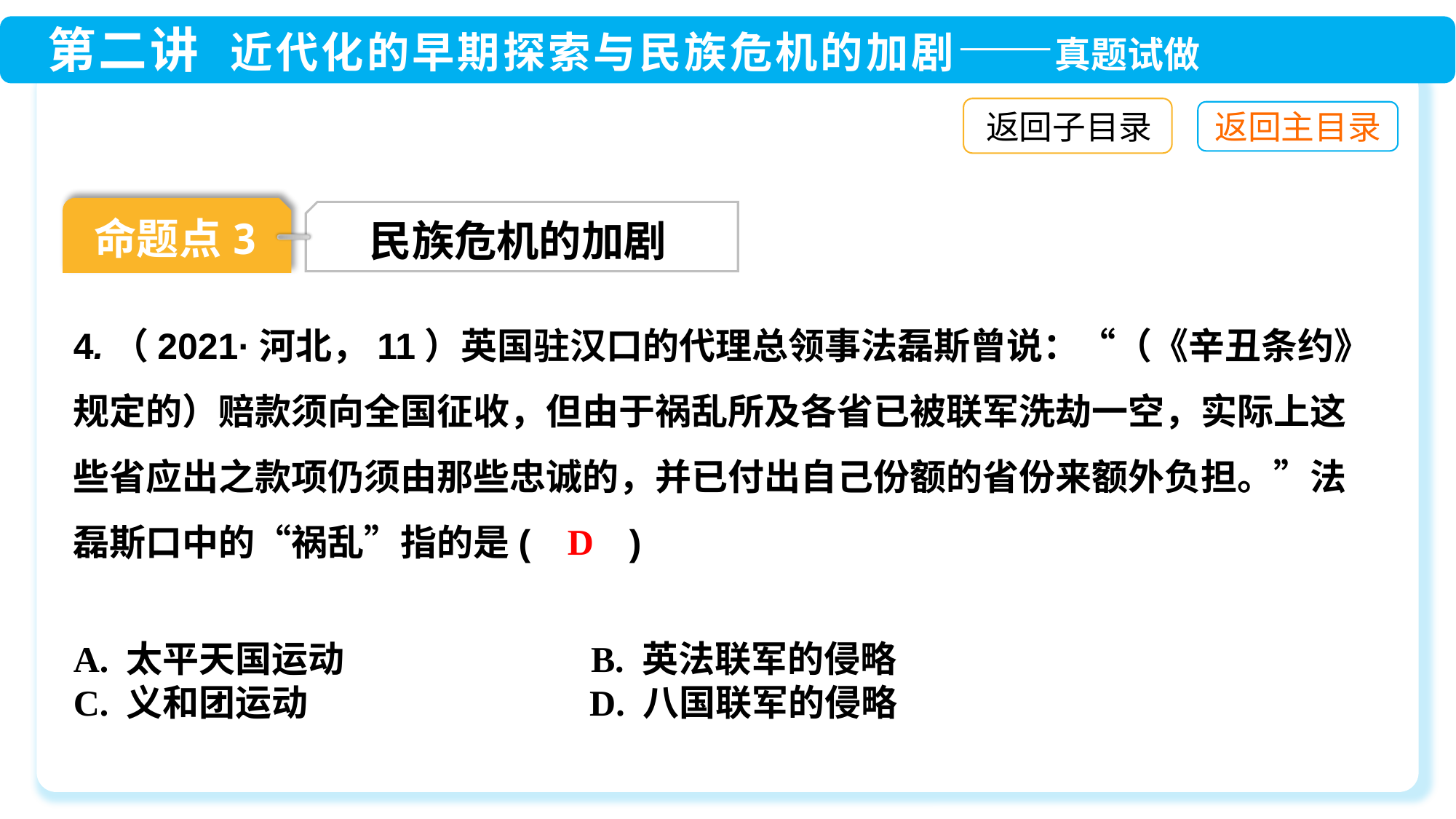

返回子目录

命题点3
民族危机的加剧

4.（2021·河北，11）英国驻汉口的代理总领事法磊斯曾说：“（《辛丑条约》规定的）赔款须向全国征收，但由于祸乱所及各省已被联军洗劫一空，实际上这些省应出之款项仍须由那些忠诚的，并已付出自己份额的省份来额外负担。”法磊斯口中的“祸乱”指的是(　 　)
D
A. 太平天国运动                             B. 英法联军的侵略
C. 义和团运动	                      D. 八国联军的侵略